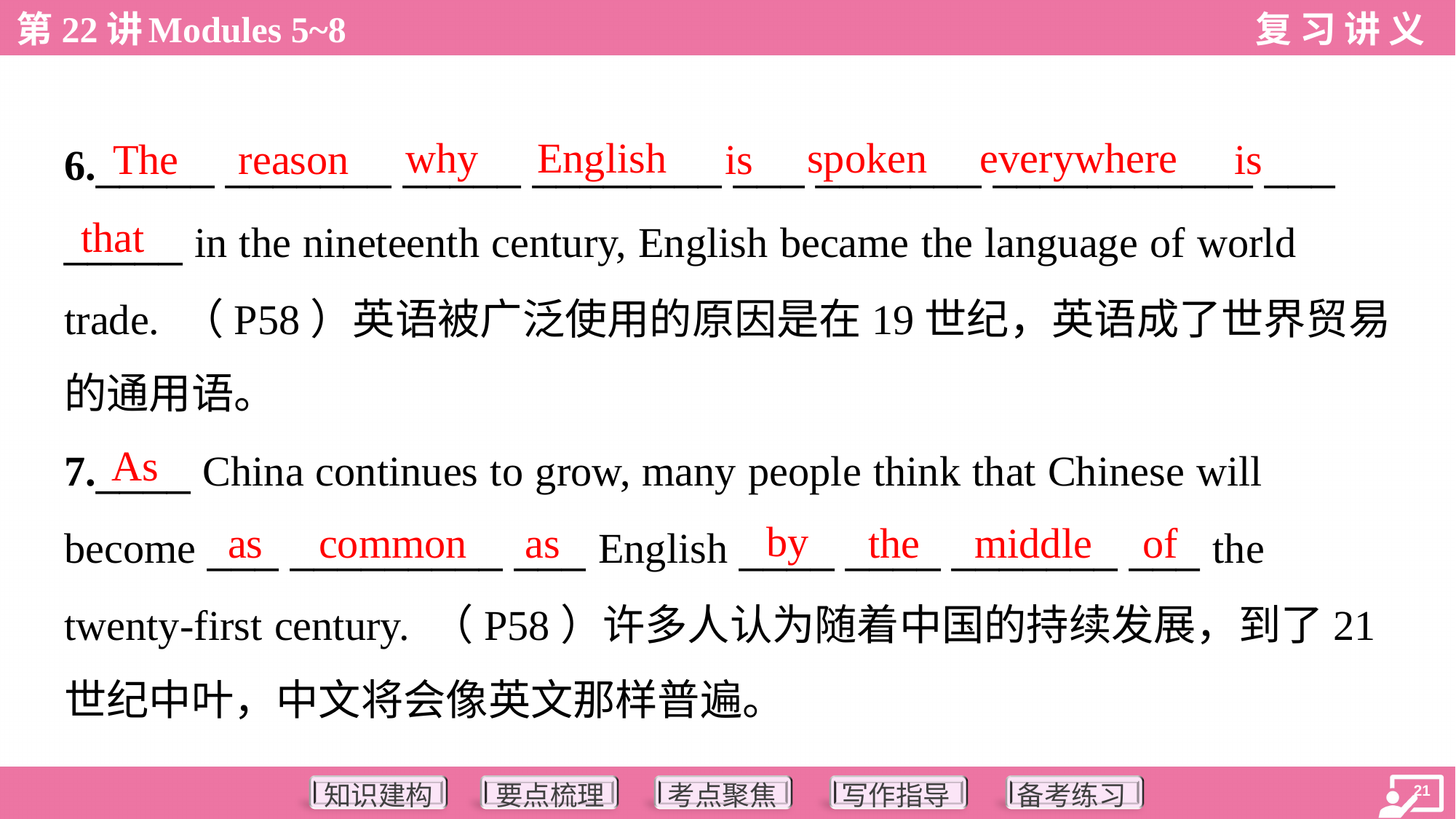

why
English
spoken
everywhere
The
reason
is
is
6._____ _______ _____ ________ ___ _______ ___________ ___
_____ in the nineteenth century, English became the language of world
trade. （P58）英语被广泛使用的原因是在19世纪，英语成了世界贸易
的通用语。
that
As
7.____ China continues to grow, many people think that Chinese will
become ___ _________ ___ English ____ ____ _______ ___ the
twenty-first century. （P58）许多人认为随着中国的持续发展，到了21
世纪中叶，中文将会像英文那样普遍。
by
as
common
as
the
middle
of